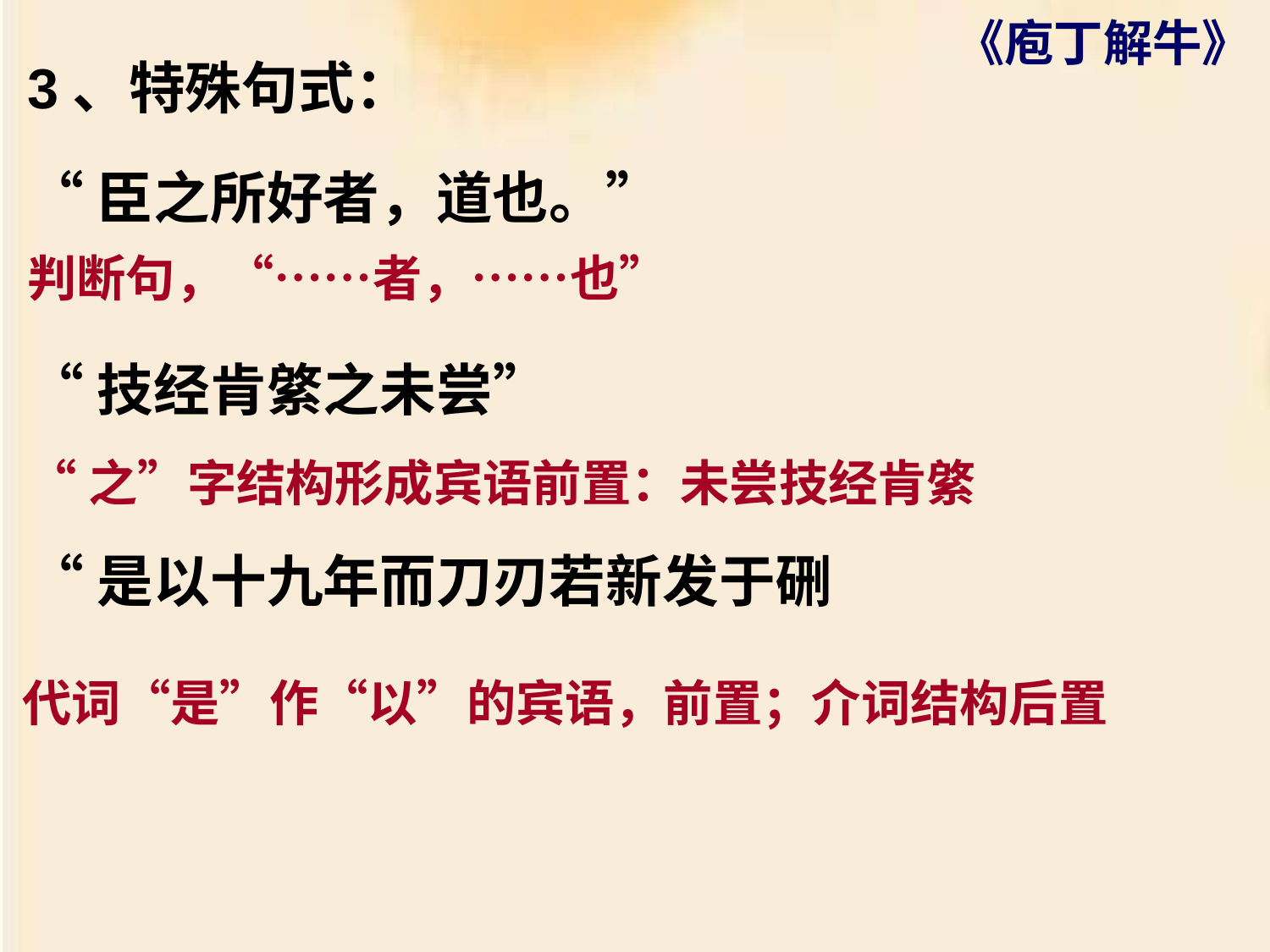

3、特殊句式：
“臣之所好者，道也。”

“技经肯綮之未尝”

“是以十九年而刀刃若新发于硎
判断句，“……者，……也”
“之”字结构形成宾语前置：未尝技经肯綮

代词“是”作“以”的宾语，前置；介词结构后置